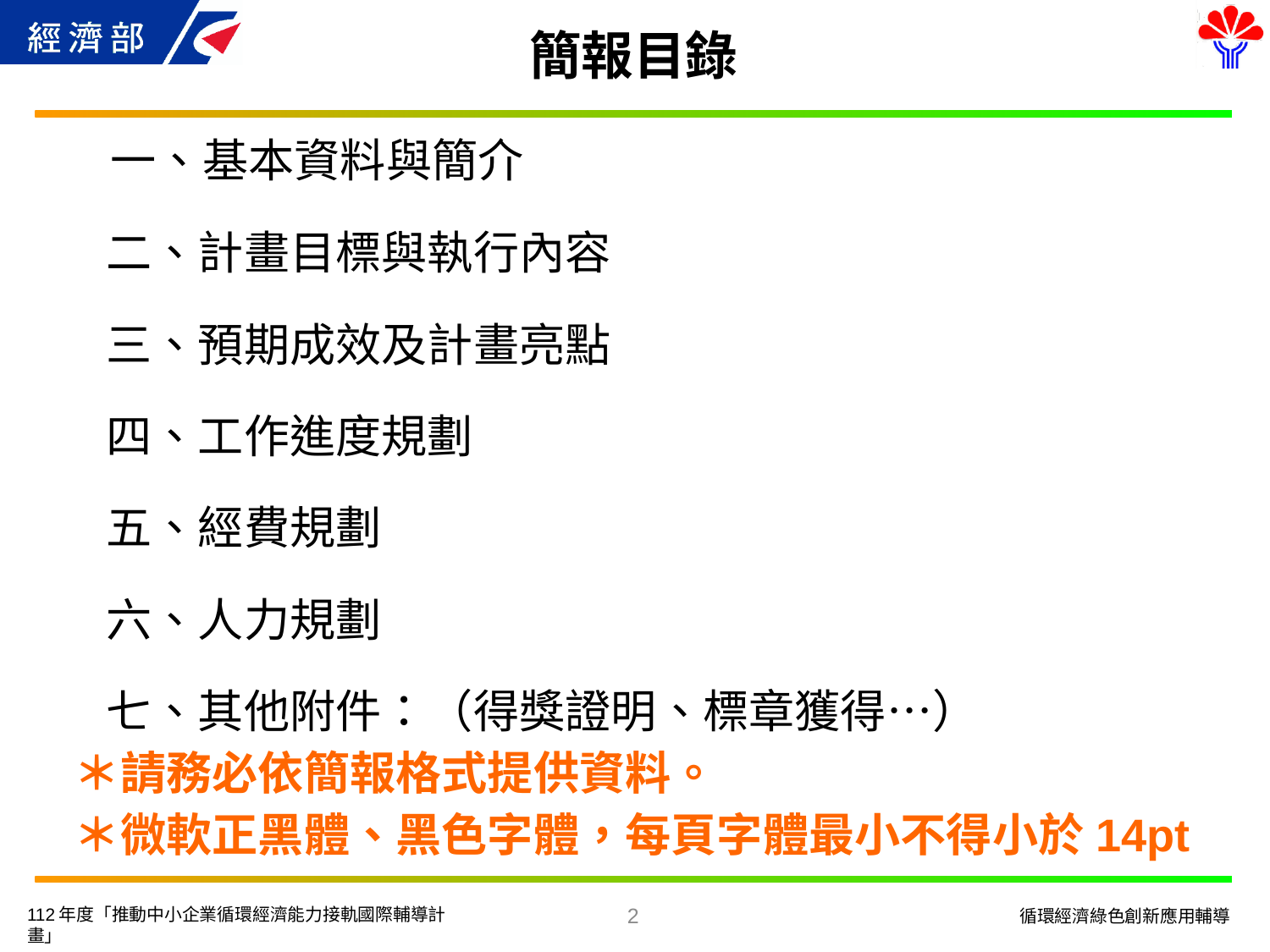

# 簡報目錄
  一、基本資料與簡介
  二、計畫目標與執行內容
  三、預期成效及計畫亮點
  四、工作進度規劃
  五、經費規劃
  六、人力規劃
  七、其他附件：（得獎證明、標章獲得…）
＊請務必依簡報格式提供資料。
＊微軟正黑體、黑色字體，每頁字體最小不得小於14pt
2